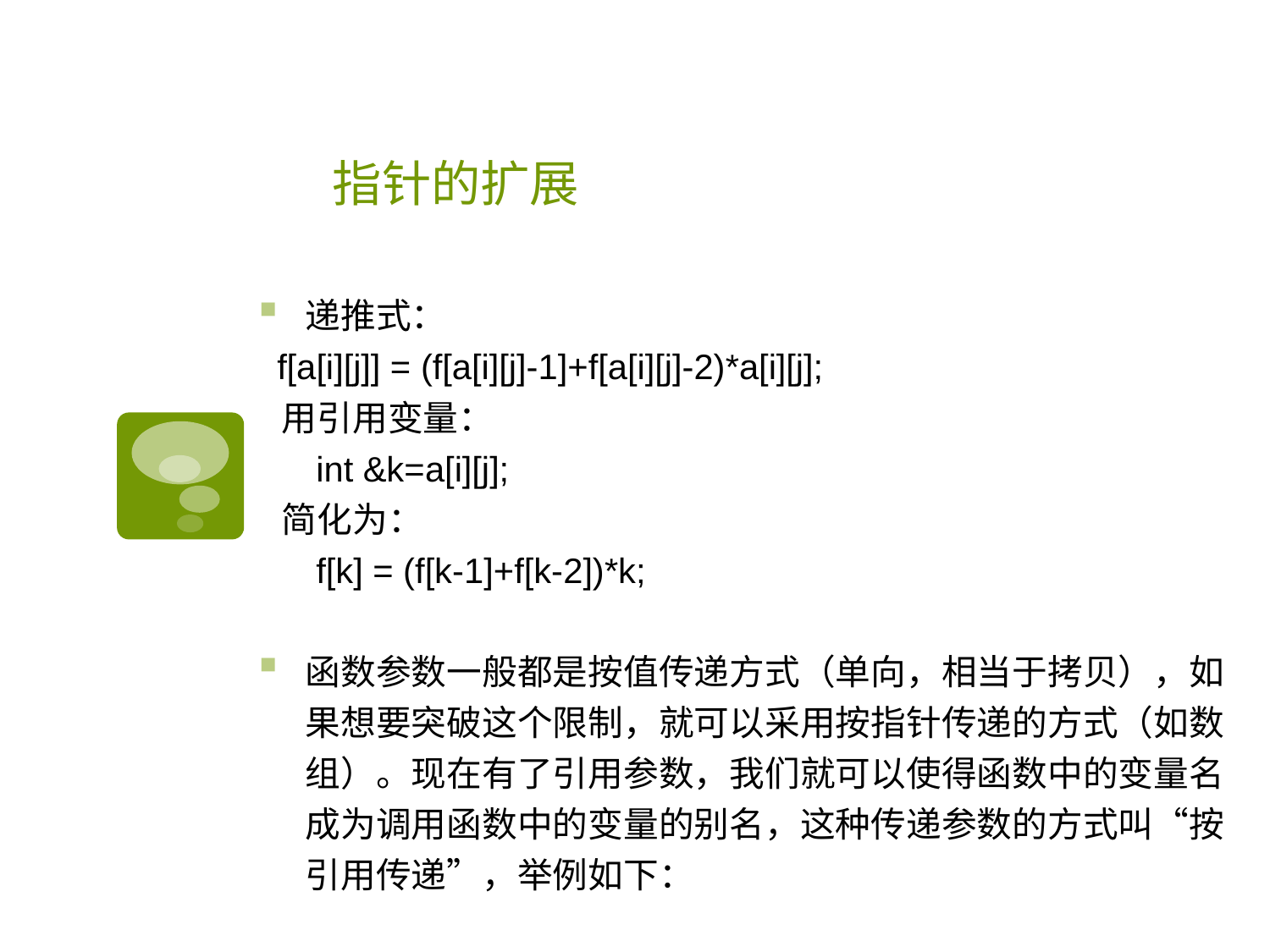

# 指针的扩展
递推式：
  f[a[i][j]] = (f[a[i][j]-1]+f[a[i][j]-2)*a[i][j];
  用引用变量：
      int &k=a[i][j];
  简化为：
      f[k] = (f[k-1]+f[k-2])*k;

函数参数一般都是按值传递方式（单向，相当于拷贝），如果想要突破这个限制，就可以采用按指针传递的方式（如数组）。现在有了引用参数，我们就可以使得函数中的变量名成为调用函数中的变量的别名，这种传递参数的方式叫“按引用传递”，举例如下：